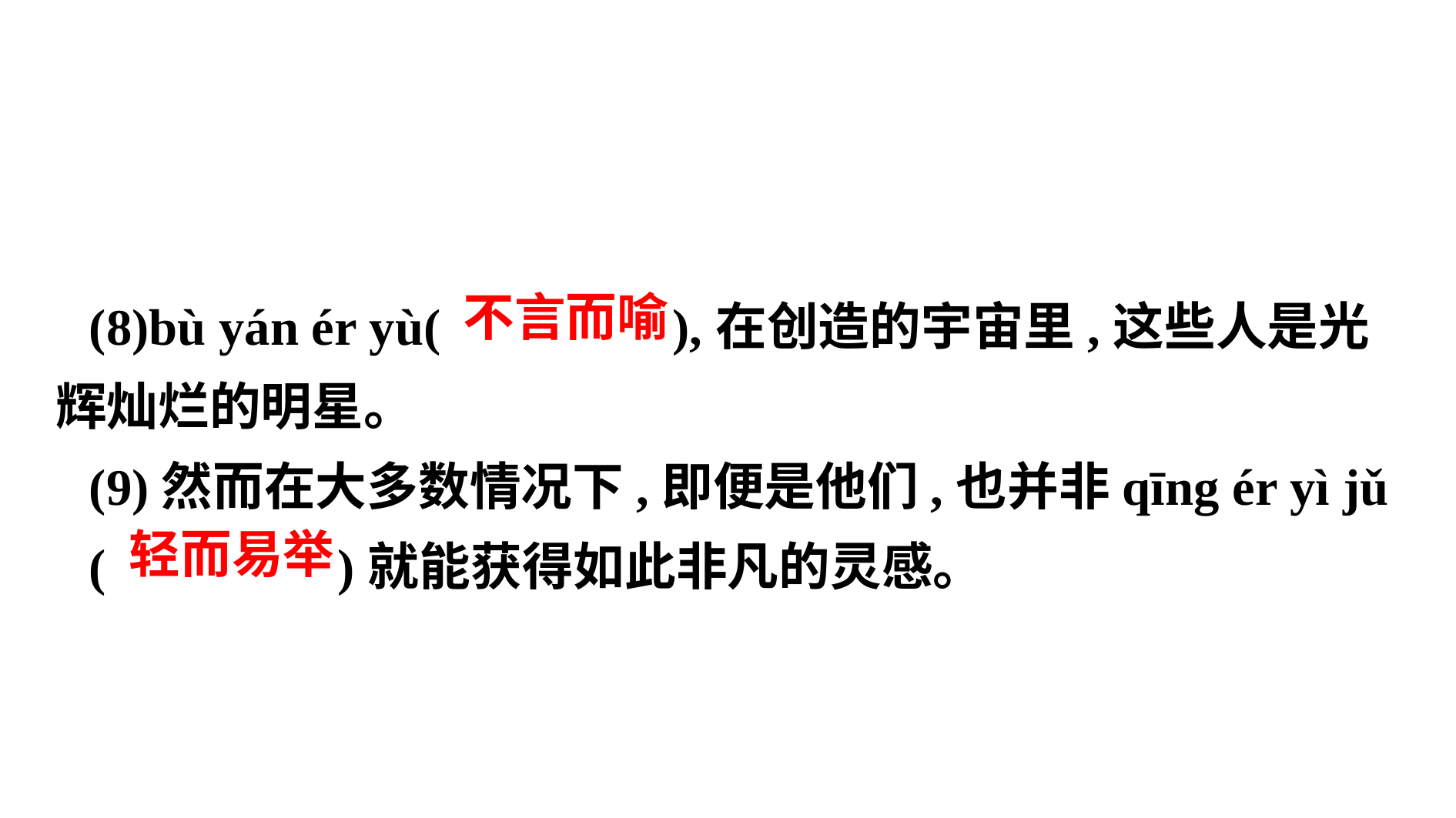

(8)bù yán ér yù(                  ),在创造的宇宙里,这些人是光辉灿烂的明星。
(9)然而在大多数情况下,即便是他们,也并非qīng ér yì jǔ
(                  )就能获得如此非凡的灵感。
 不言而喻
 轻而易举